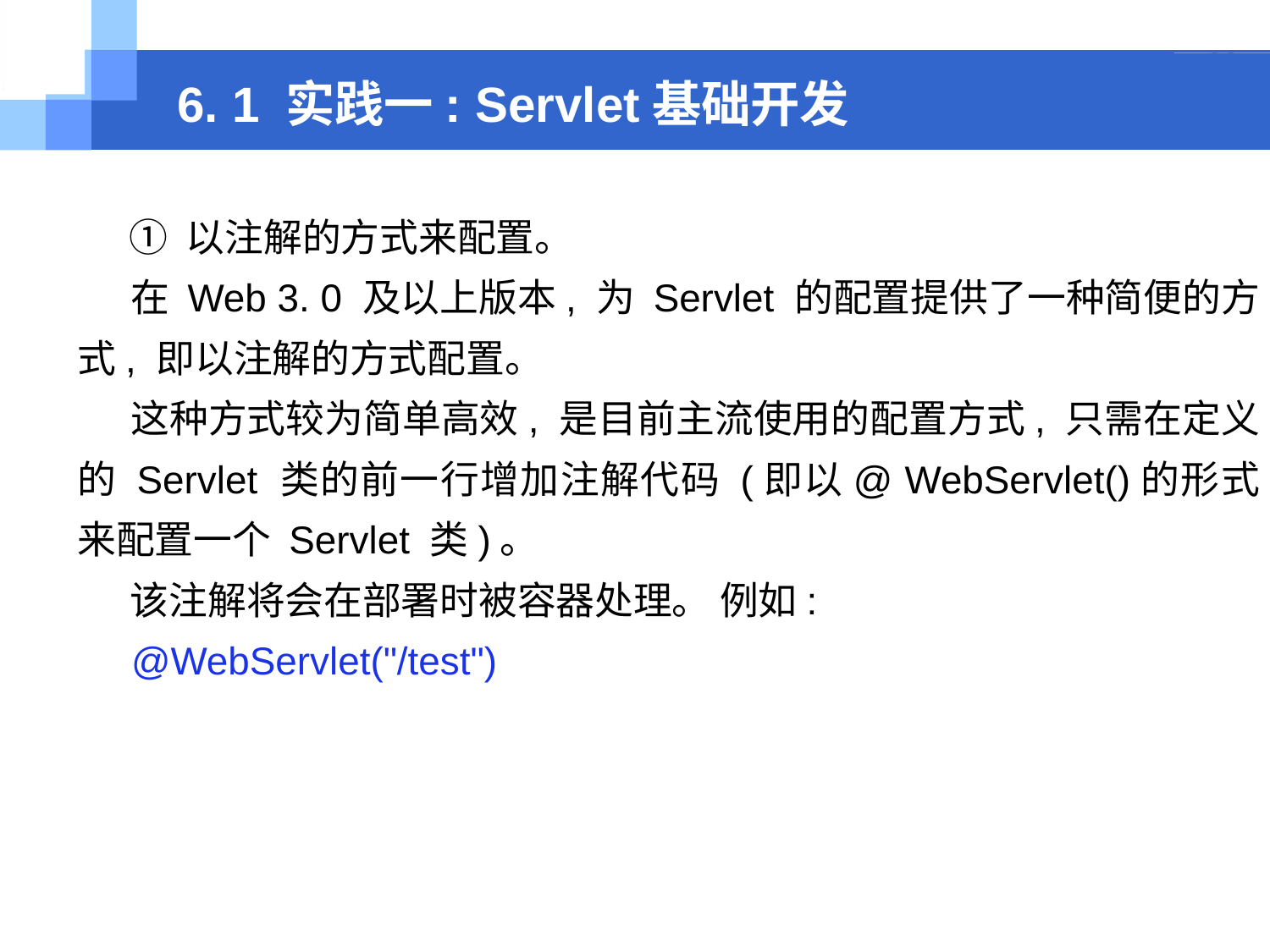

6. 1 实践一: Servlet基础开发
      ① 以注解的方式来配置。
     在 Web 3. 0 及以上版本, 为 Servlet 的配置提供了一种简便的方式, 即以注解的方式配置。
     这种方式较为简单高效, 是目前主流使用的配置方式, 只需在定义的 Servlet 类的前一行增加注解代码 (即以@ WebServlet()的形式来配置一个 Servlet 类)。
     该注解将会在部署时被容器处理。 例如:
     @WebServlet("/test")